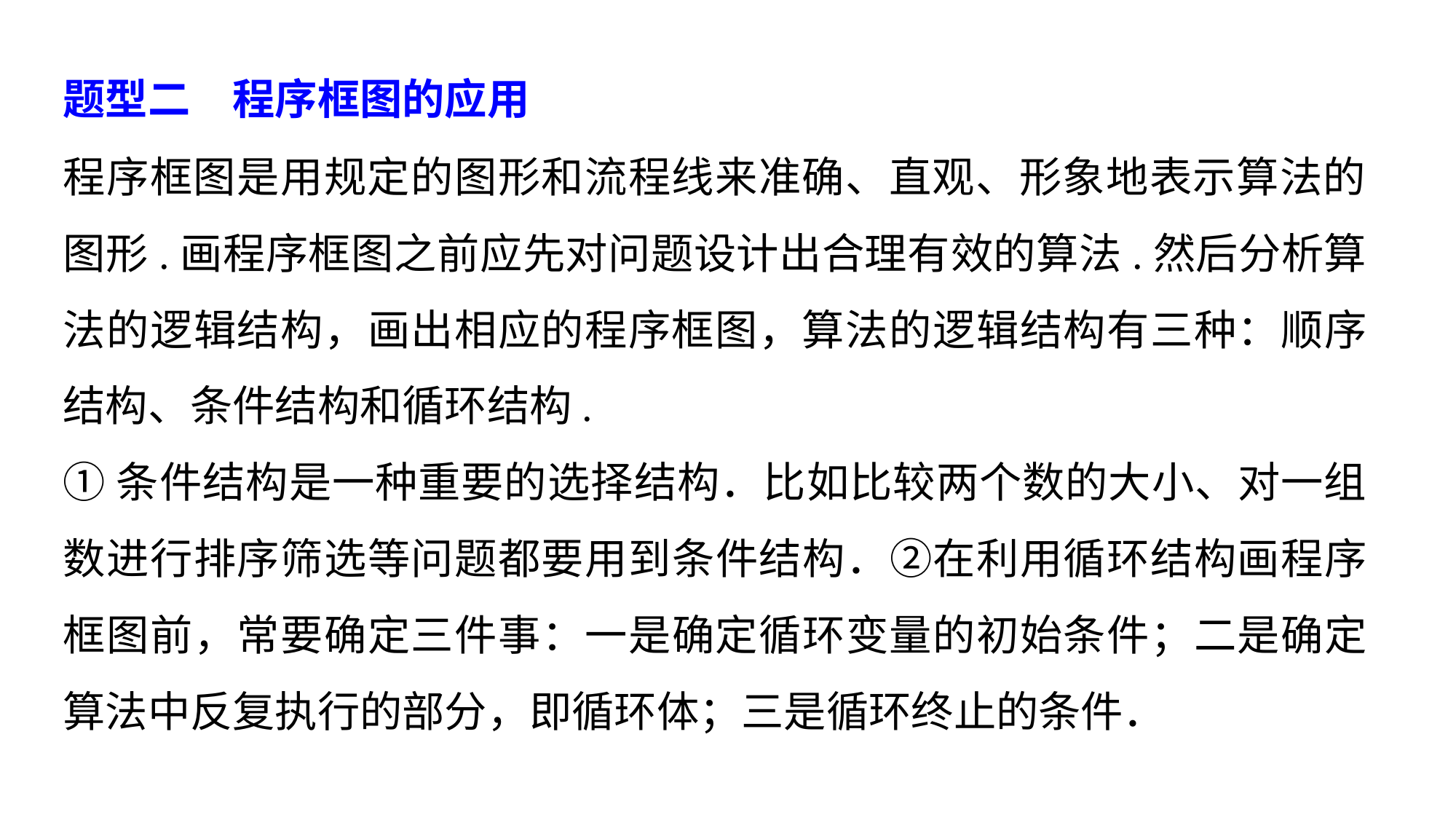

题型二　程序框图的应用
程序框图是用规定的图形和流程线来准确、直观、形象地表示算法的图形.画程序框图之前应先对问题设计出合理有效的算法.然后分析算法的逻辑结构，画出相应的程序框图，算法的逻辑结构有三种：顺序结构、条件结构和循环结构.
①条件结构是一种重要的选择结构．比如比较两个数的大小、对一组数进行排序筛选等问题都要用到条件结构．②在利用循环结构画程序框图前，常要确定三件事：一是确定循环变量的初始条件；二是确定算法中反复执行的部分，即循环体；三是循环终止的条件．